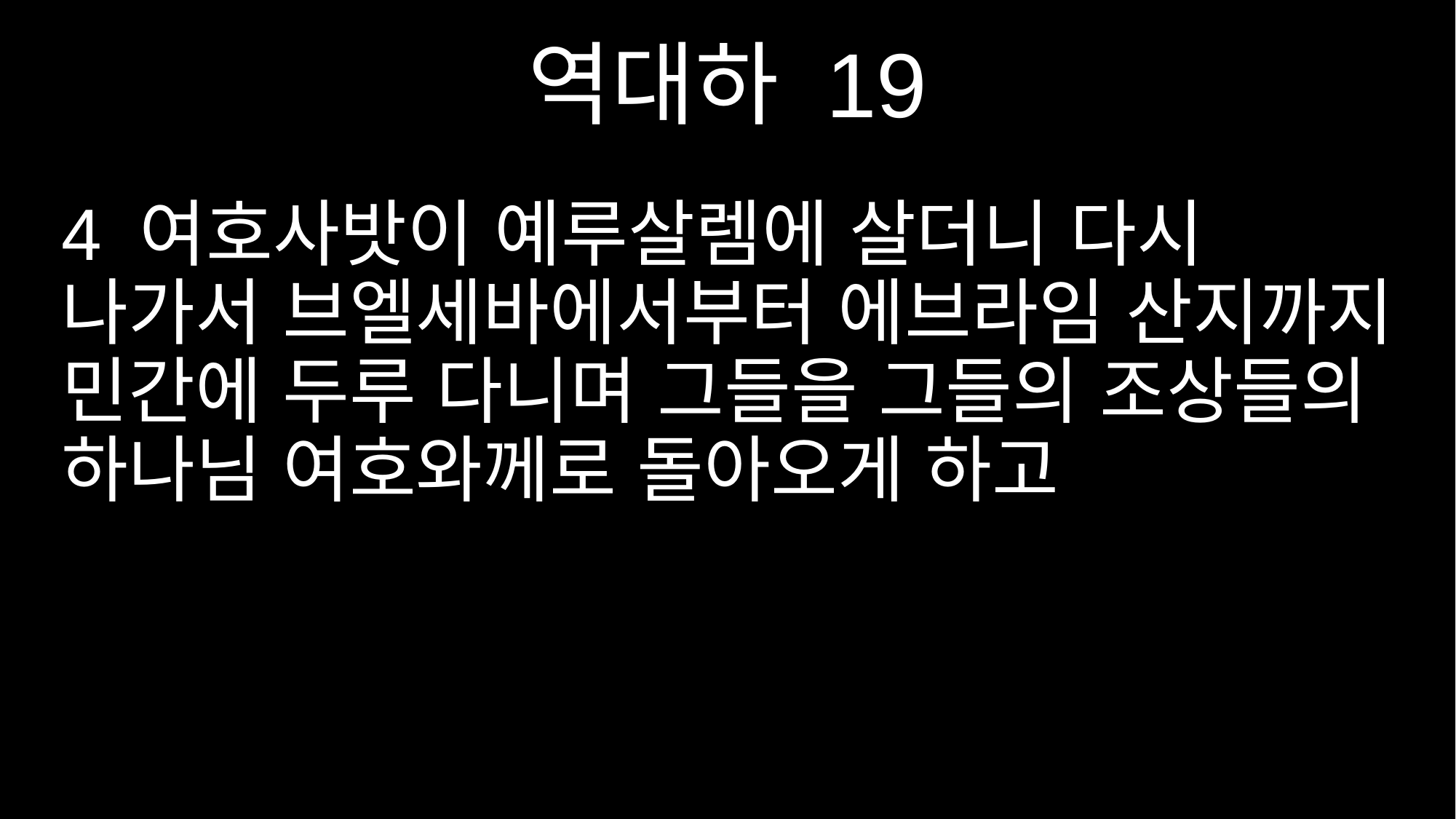

역대하 19
4 여호사밧이 예루살렘에 살더니 다시 나가서 브엘세바에서부터 에브라임 산지까지 민간에 두루 다니며 그들을 그들의 조상들의 하나님 여호와께로 돌아오게 하고